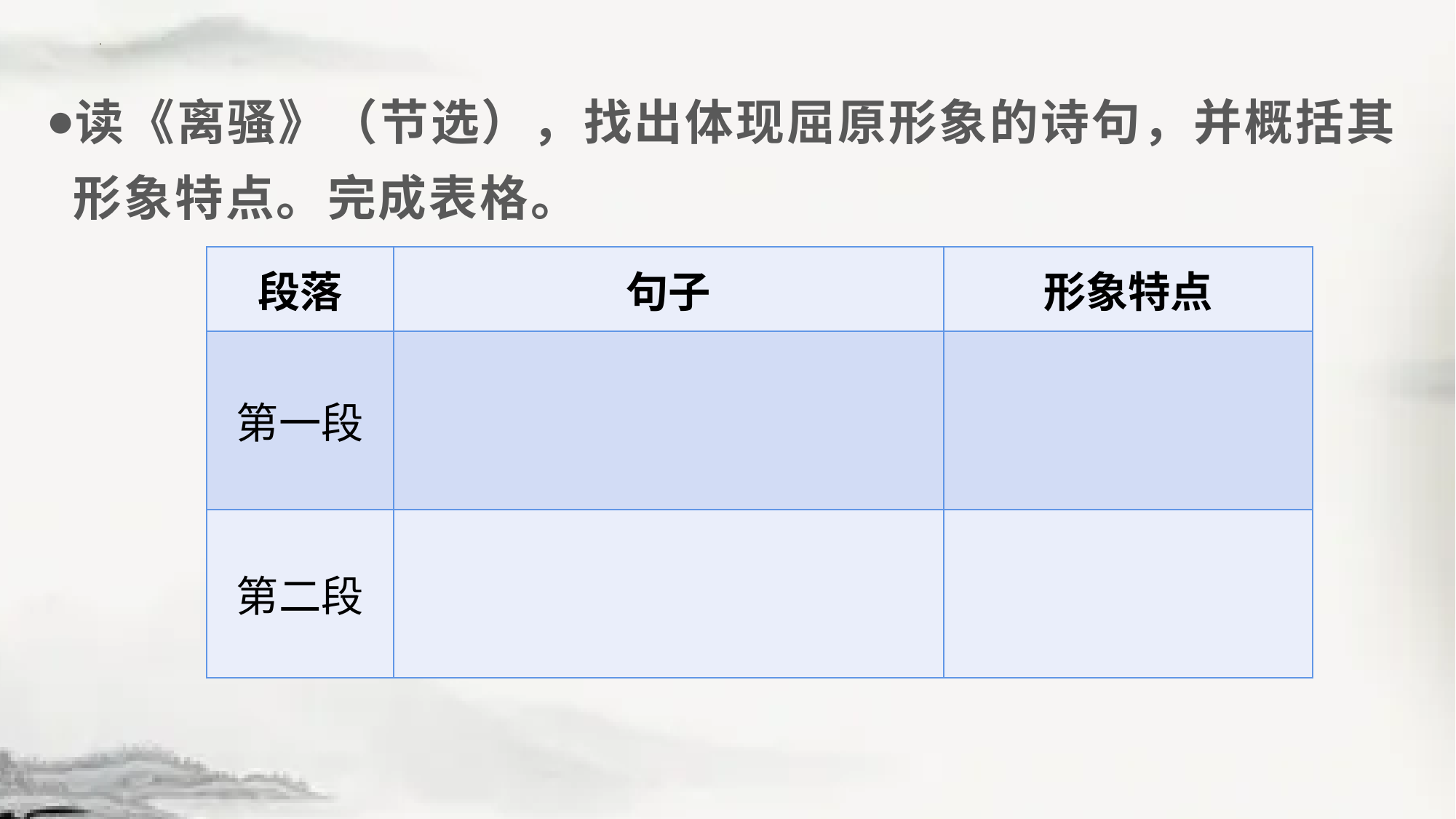

读《离骚》（节选），找出体现屈原形象的诗句，并概括其形象特点。完成表格。
| 段落 | 句子 | 形象特点 |
| --- | --- | --- |
| 第一段 |  |  |
| 第二段 |  |  |